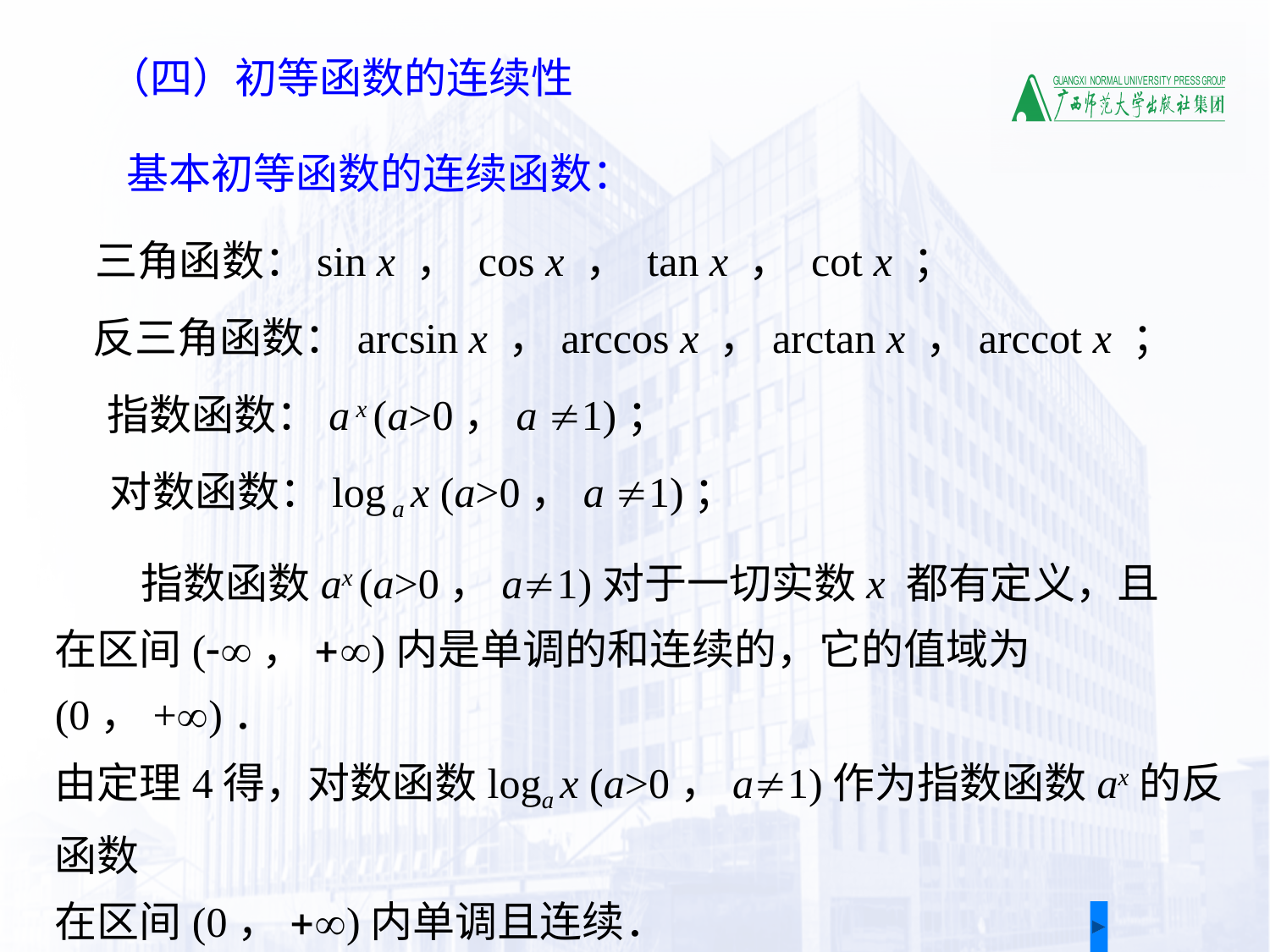

（四）初等函数的连续性
基本初等函数的连续函数：
三角函数：sin x ， cos x ， tan x ， cot x ；
反三角函数：arcsin x ，arccos x ，arctan x ，arccot x ；
指数函数：a x (a>0，a ≠1)；
对数函数：log a x (a>0，a ≠1)；
        指数函数ax (a>0，a≠1)对于一切实数x 都有定义，且
在区间(−∞，+∞)内是单调的和连续的，它的值域为(0，+∞)．
由定理4得，对数函数loga x (a>0，a≠1)作为指数函数ax的反函数
在区间(0，+∞)内单调且连续．